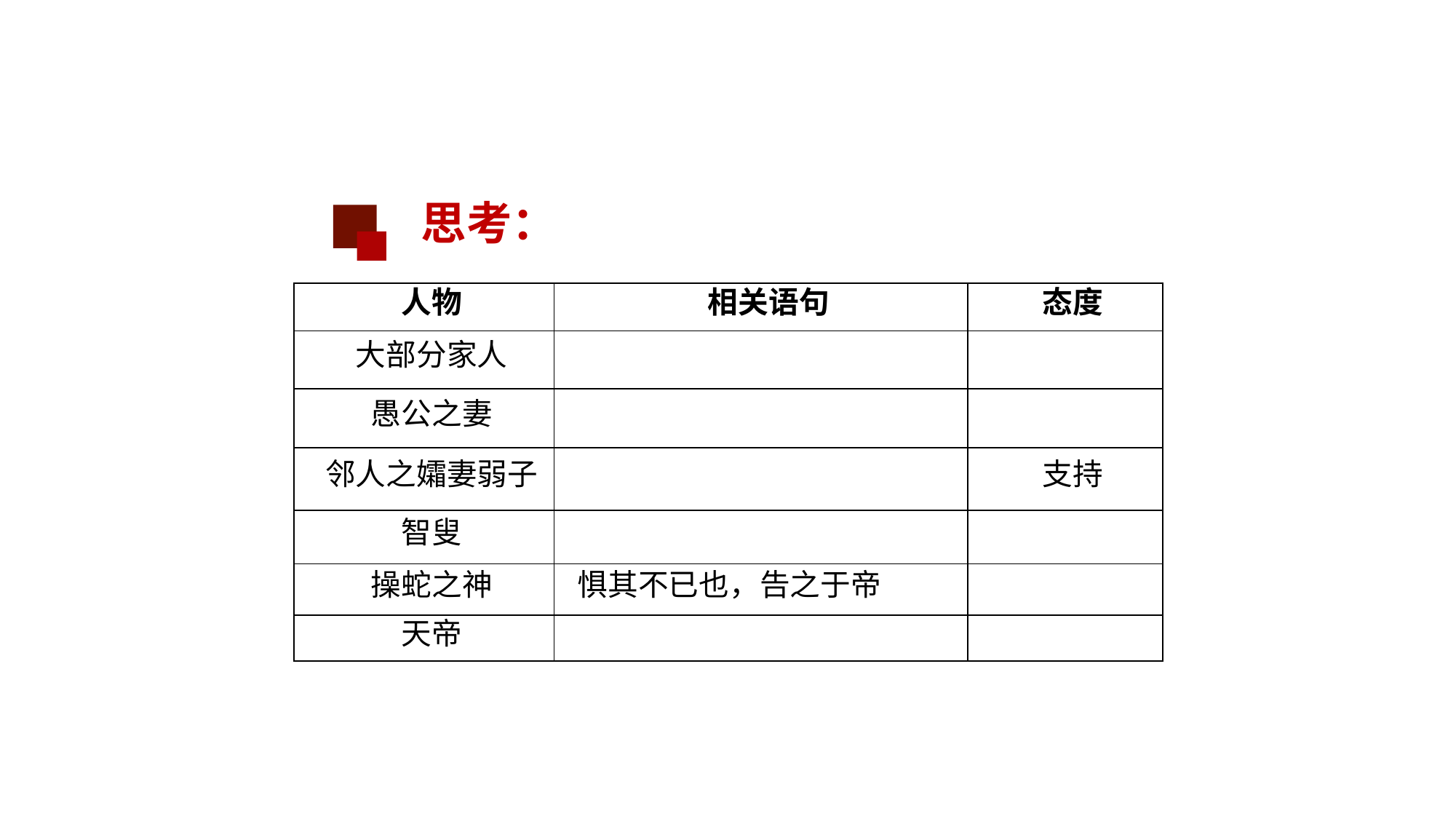

思考：

| 人物 | 相关语句 | 态度 |
| --- | --- | --- |
| 大部分家人 |  |  |
| 愚公之妻 |  |  |
| 邻人之孀妻弱子 |  | 支持 |
| 智叟 |  |  |
| 操蛇之神 | 惧其不已也，告之于帝 |  |
| 天帝 |  |  |